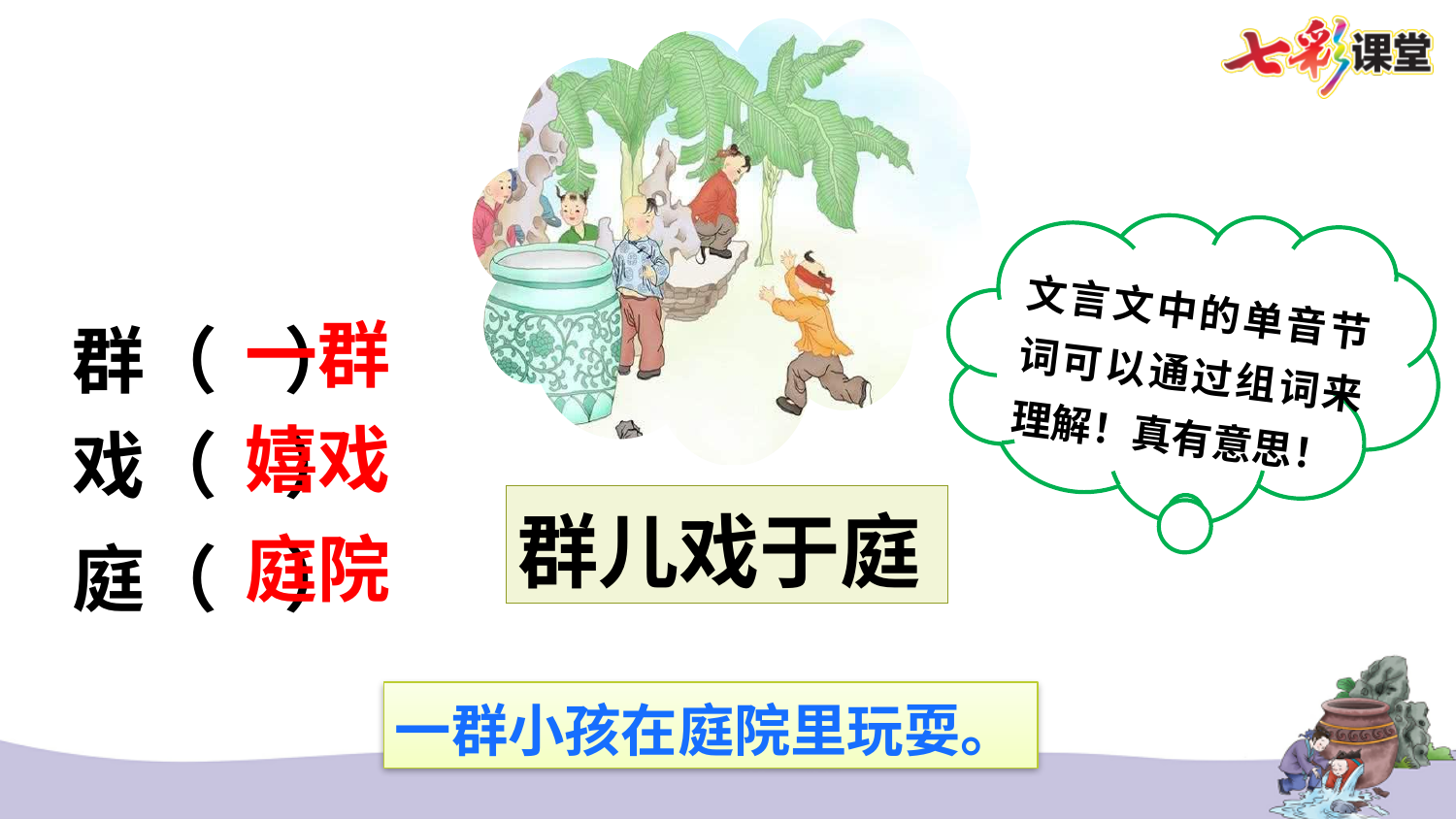

文言文中的单音节词可以通过组词来理解！真有意思！
一群
群（    ）
戏（    ）
庭（    ）
嬉戏
群儿戏于庭
庭院
一群小孩在庭院里玩耍。